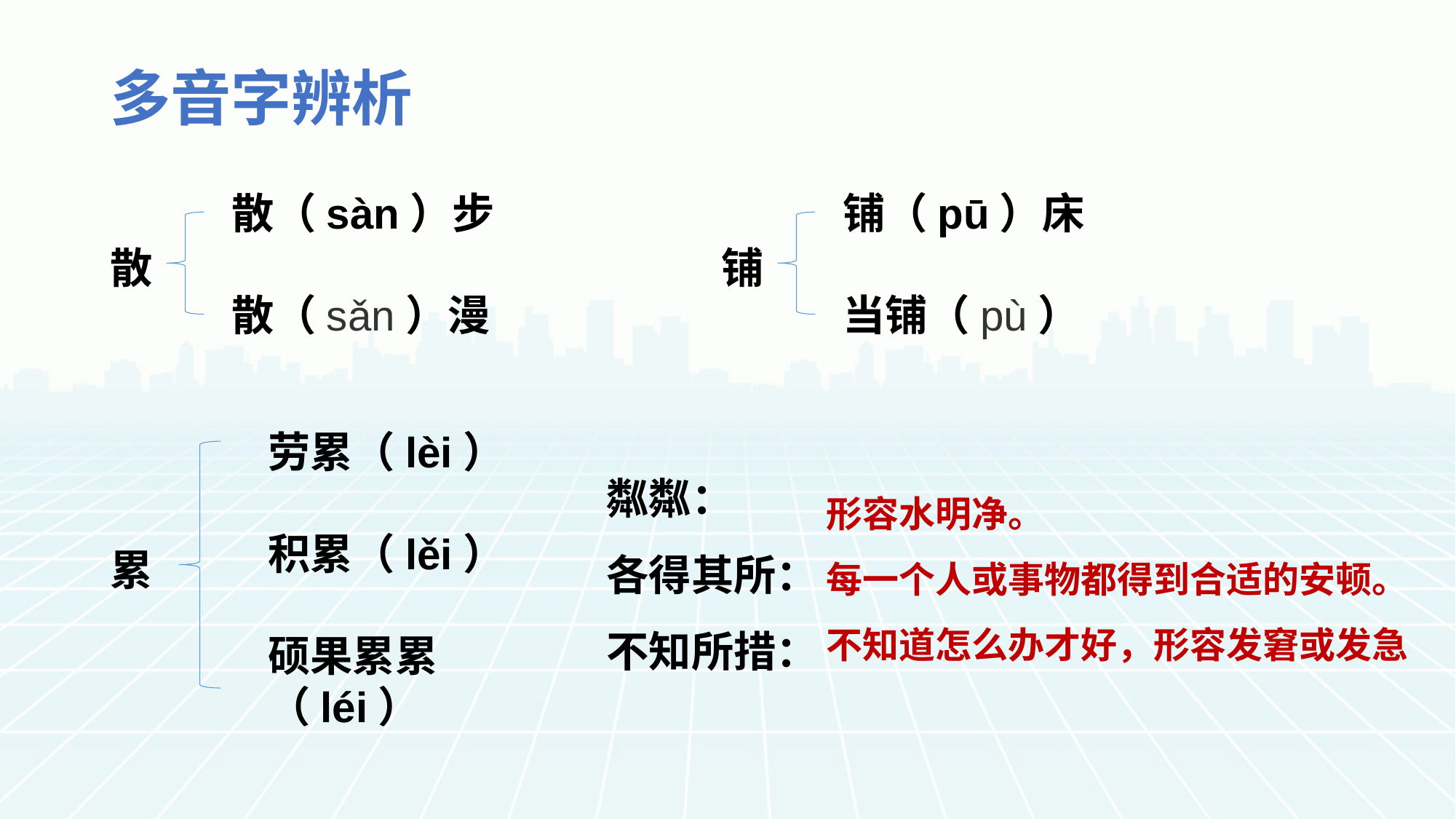

多音字辨析
散（sàn）步

散（sǎn）漫
铺（pū）床

当铺（pù）

散
铺
劳累（lèi）

积累（lěi）

硕果累累（léi）

粼粼：
各得其所：
不知所措：
形容水明净。
每一个人或事物都得到合适的安顿。
不知道怎么办才好，形容发窘或发急
累